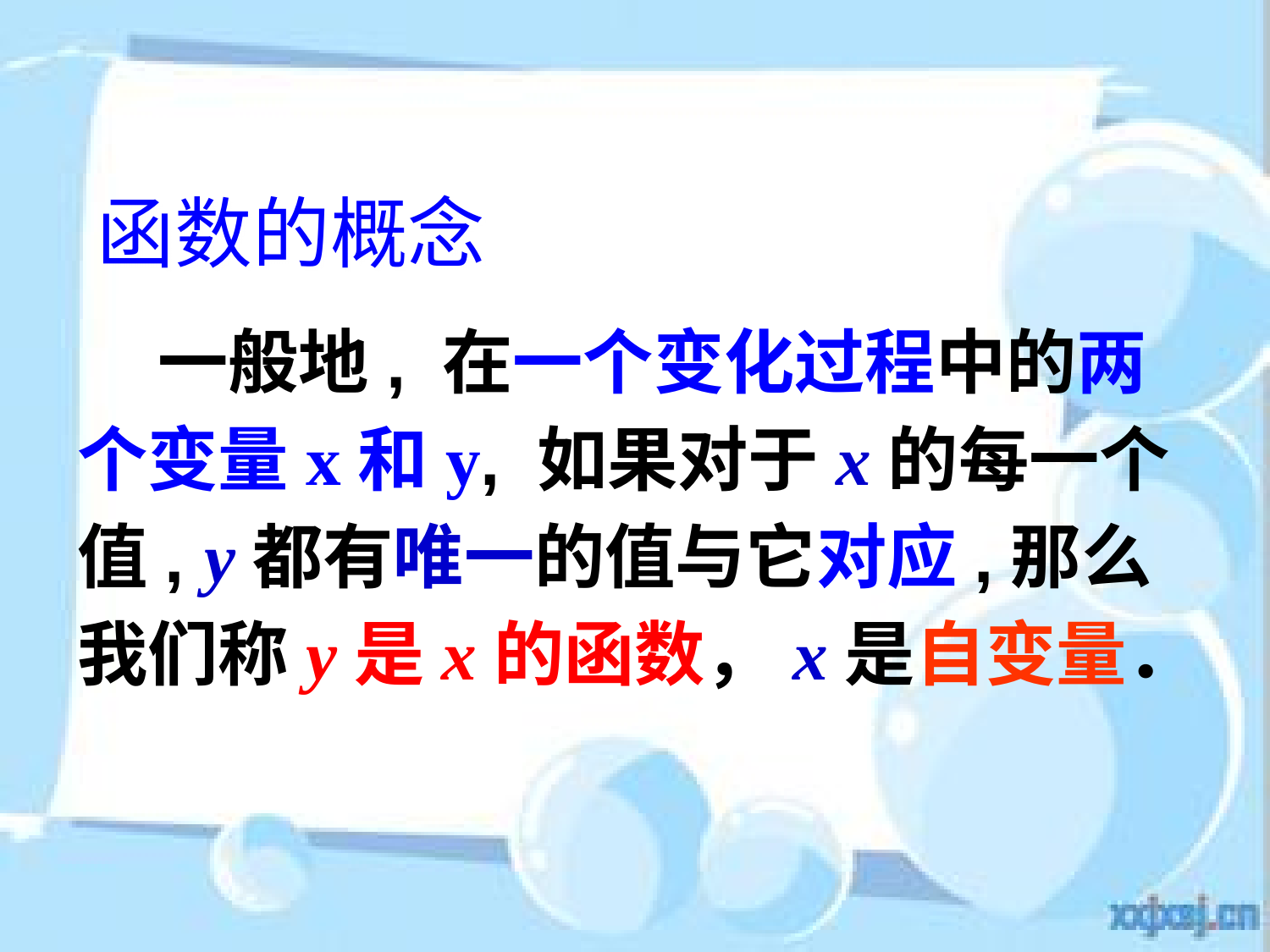

函数的概念
    一般地, 在一个变化过程中的两个变量x和y, 如果对于x的每一个值, y都有唯一的值与它对应,那么我们称y是x的函数，x是自变量．